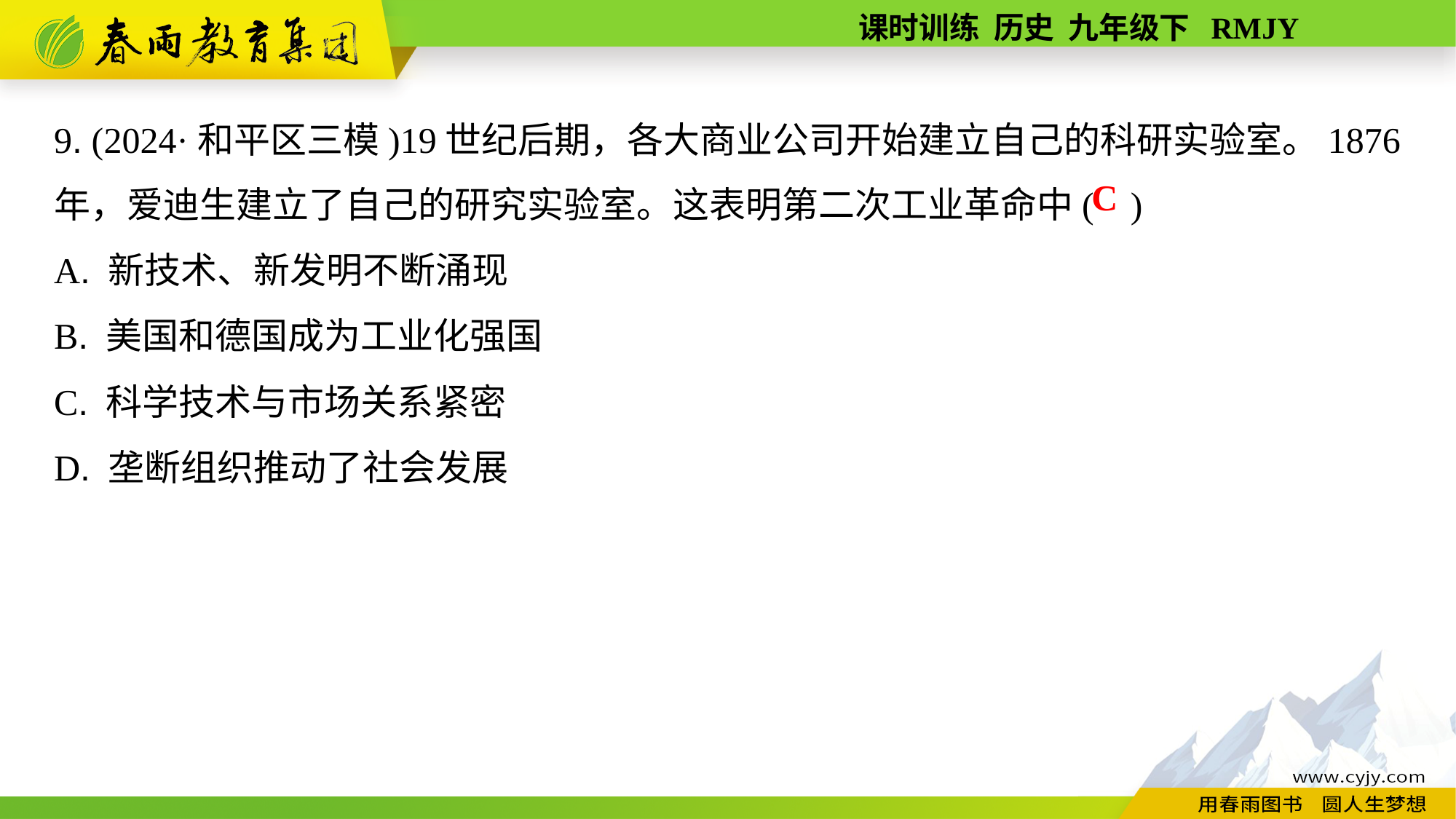

9. (2024·和平区三模)19世纪后期，各大商业公司开始建立自己的科研实验室。1876年，爱迪生建立了自己的研究实验室。这表明第二次工业革命中(    )
A. 新技术、新发明不断涌现
B. 美国和德国成为工业化强国
C. 科学技术与市场关系紧密
D. 垄断组织推动了社会发展
C